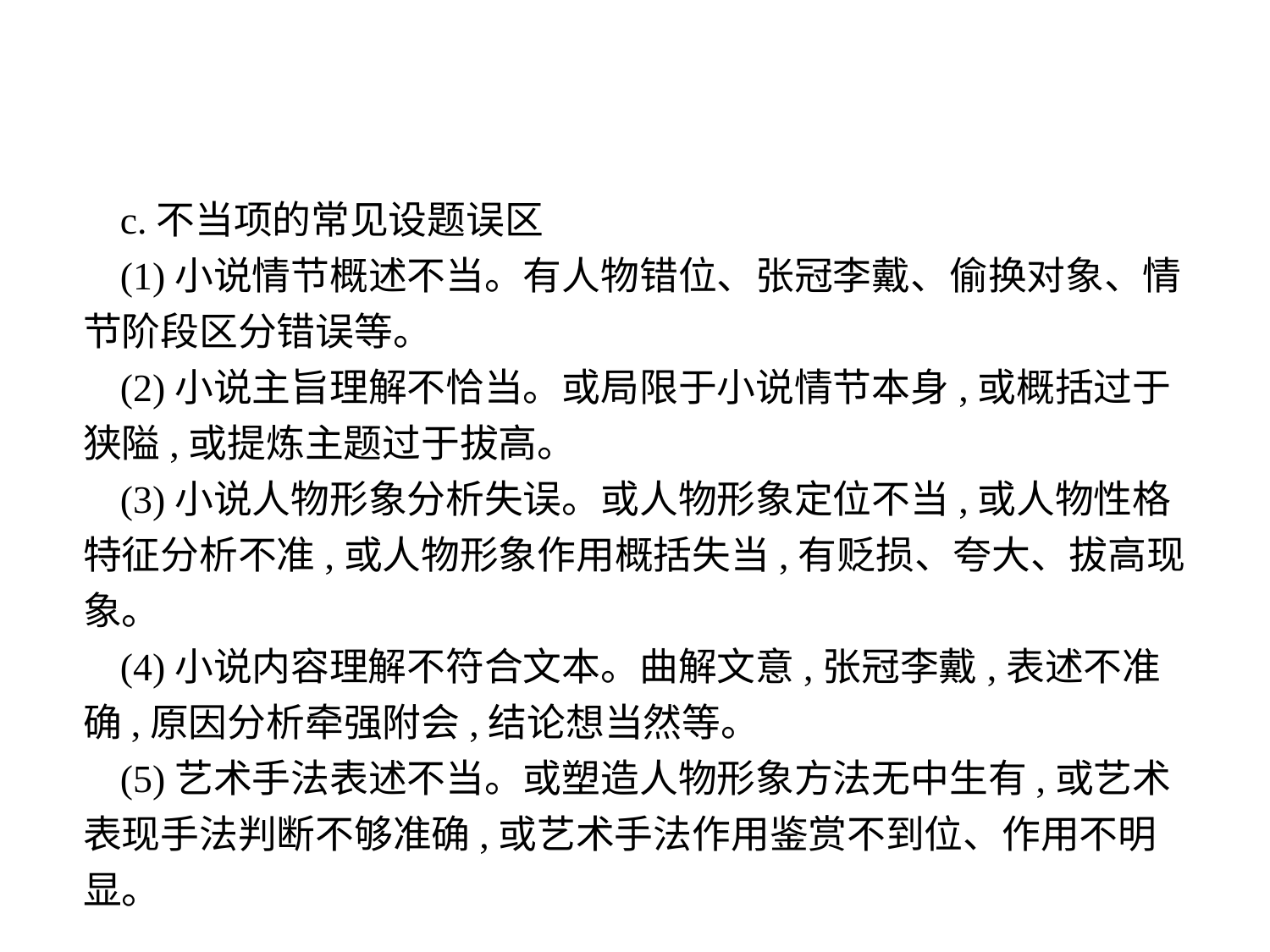

c.不当项的常见设题误区
(1)小说情节概述不当。有人物错位、张冠李戴、偷换对象、情节阶段区分错误等。
(2)小说主旨理解不恰当。或局限于小说情节本身,或概括过于狭隘,或提炼主题过于拔高。
(3)小说人物形象分析失误。或人物形象定位不当,或人物性格特征分析不准,或人物形象作用概括失当,有贬损、夸大、拔高现象。
(4)小说内容理解不符合文本。曲解文意,张冠李戴,表述不准确,原因分析牵强附会,结论想当然等。
(5)艺术手法表述不当。或塑造人物形象方法无中生有,或艺术表现手法判断不够准确,或艺术手法作用鉴赏不到位、作用不明显。
-33-